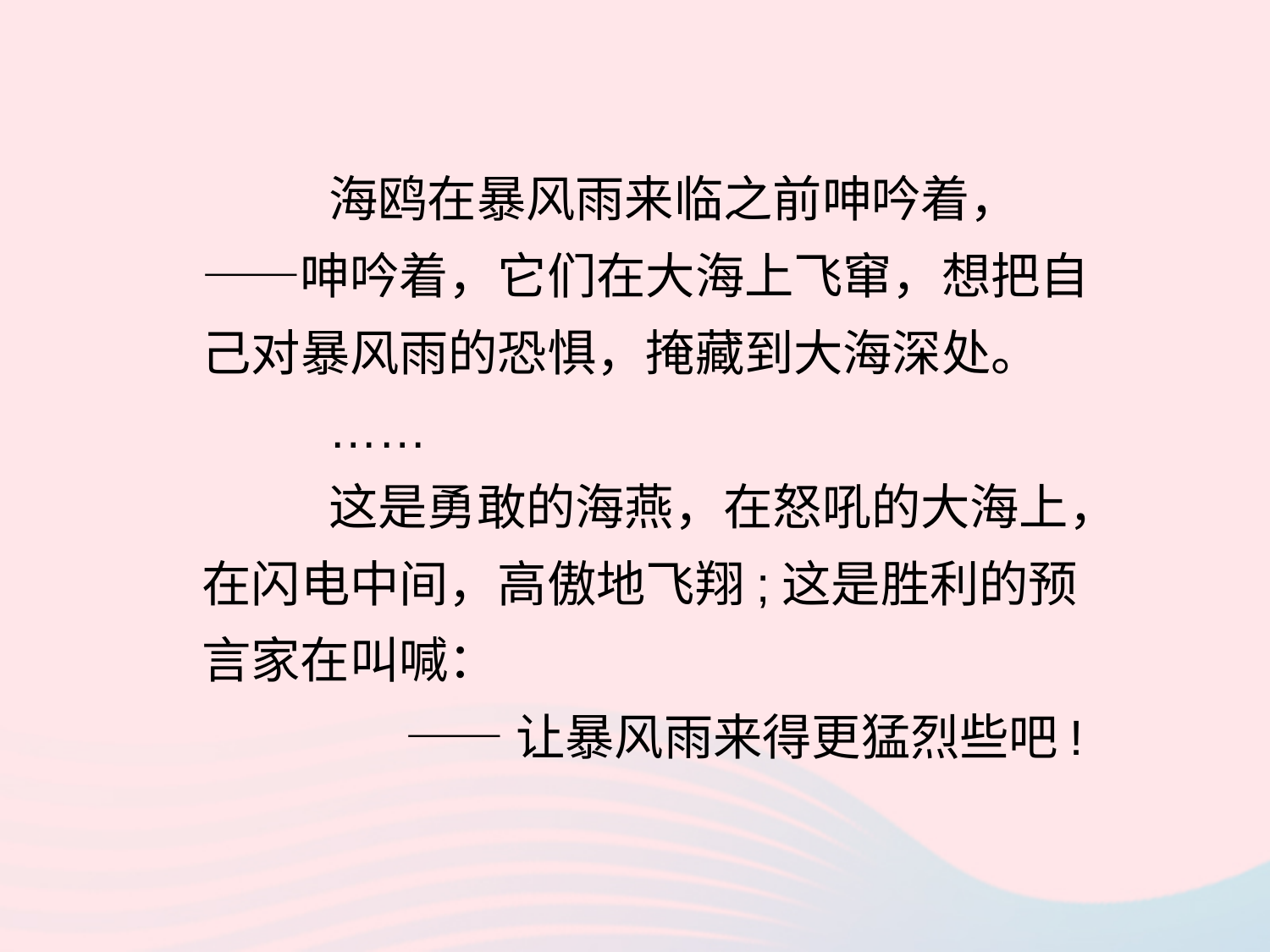

海鸥在暴风雨来临之前呻吟着，——呻吟着，它们在大海上飞窜，想把自己对暴风雨的恐惧，掩藏到大海深处。
	……
	这是勇敢的海燕，在怒吼的大海上，在闪电中间，高傲地飞翔;这是胜利的预言家在叫喊：
——让暴风雨来得更猛烈些吧!